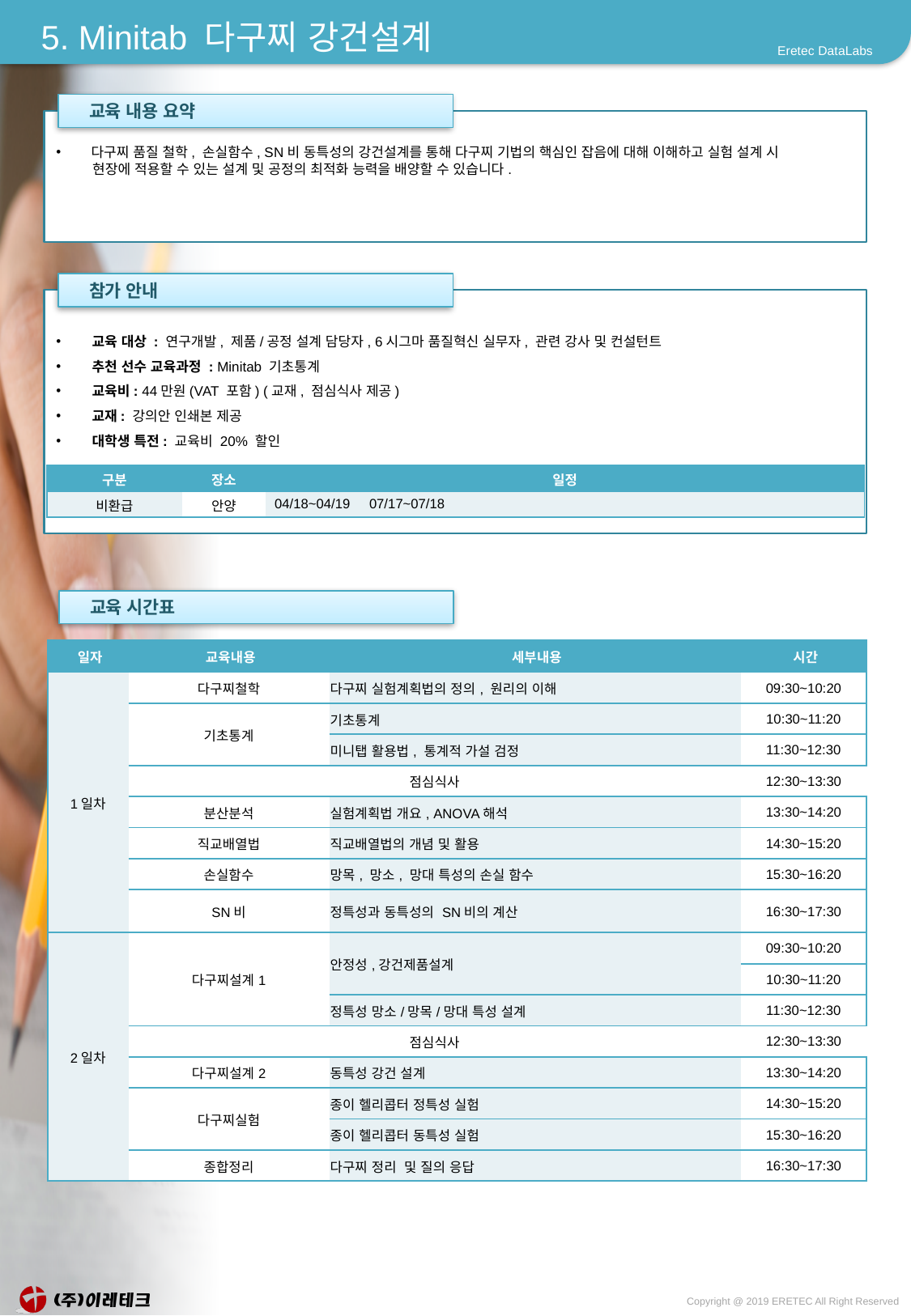

# 5. Minitab 다구찌 강건설계
   교육 내용 요약

 다구찌 품질 철학, 손실함수, SN비 동특성의 강건설계를 통해 다구찌 기법의 핵심인 잡음에 대해 이해하고 실험 설계 시
  현장에 적용할 수 있는 설계 및 공정의 최적화 능력을 배양할 수 있습니다.
   참가 안내

 교육 대상 : 연구개발, 제품/공정 설계 담당자, 6시그마 품질혁신 실무자, 관련 강사 및 컨설턴트
 추천 선수 교육과정 : Minitab 기초통계
 교육비: 44만원(VAT 포함) (교재, 점심식사 제공)
 교재: 강의안 인쇄본 제공
 대학생 특전: 교육비 20% 할인
| 구분 | 장소 | 일정 |
| --- | --- | --- |
| 비환급 | 안양 | 04/18~04/19 07/17~07/18 |
   교육 시간표
| 일자 | 교육내용 | 세부내용 | 시간 |
| --- | --- | --- | --- |
| 1일차 | 다구찌철학 | 다구찌 실험계획법의 정의, 원리의 이해 | 09:30~10:20 |
|  | 기초통계 | 기초통계 | 10:30~11:20 |
|  |  | 미니탭 활용법, 통계적 가설 검정 | 11:30~12:30 |
|  | 점심식사 |  | 12:30~13:30 |
|  | 분산분석 | 실험계획법 개요, ANOVA해석 | 13:30~14:20 |
|  | 직교배열법 | 직교배열법의 개념 및 활용 | 14:30~15:20 |
|  | 손실함수 | 망목, 망소, 망대 특성의 손실 함수 | 15:30~16:20 |
|  | SN비 | 정특성과 동특성의 SN비의 계산 | 16:30~17:30 |
| 2일차 | 다구찌설계1 | 안정성,강건제품설계 | 09:30~10:20 |
|  |  |  | 10:30~11:20 |
|  |  | 정특성 망소/망목/망대 특성 설계 | 11:30~12:30 |
|  | 점심식사 |  | 12:30~13:30 |
|  | 다구찌설계2 | 동특성 강건 설계 | 13:30~14:20 |
|  | 다구찌실험 | 종이 헬리콥터 정특성 실험 | 14:30~15:20 |
|  |  | 종이 헬리콥터 동특성 실험 | 15:30~16:20 |
|  | 종합정리 | 다구찌 정리 및 질의 응답 | 16:30~17:30 |